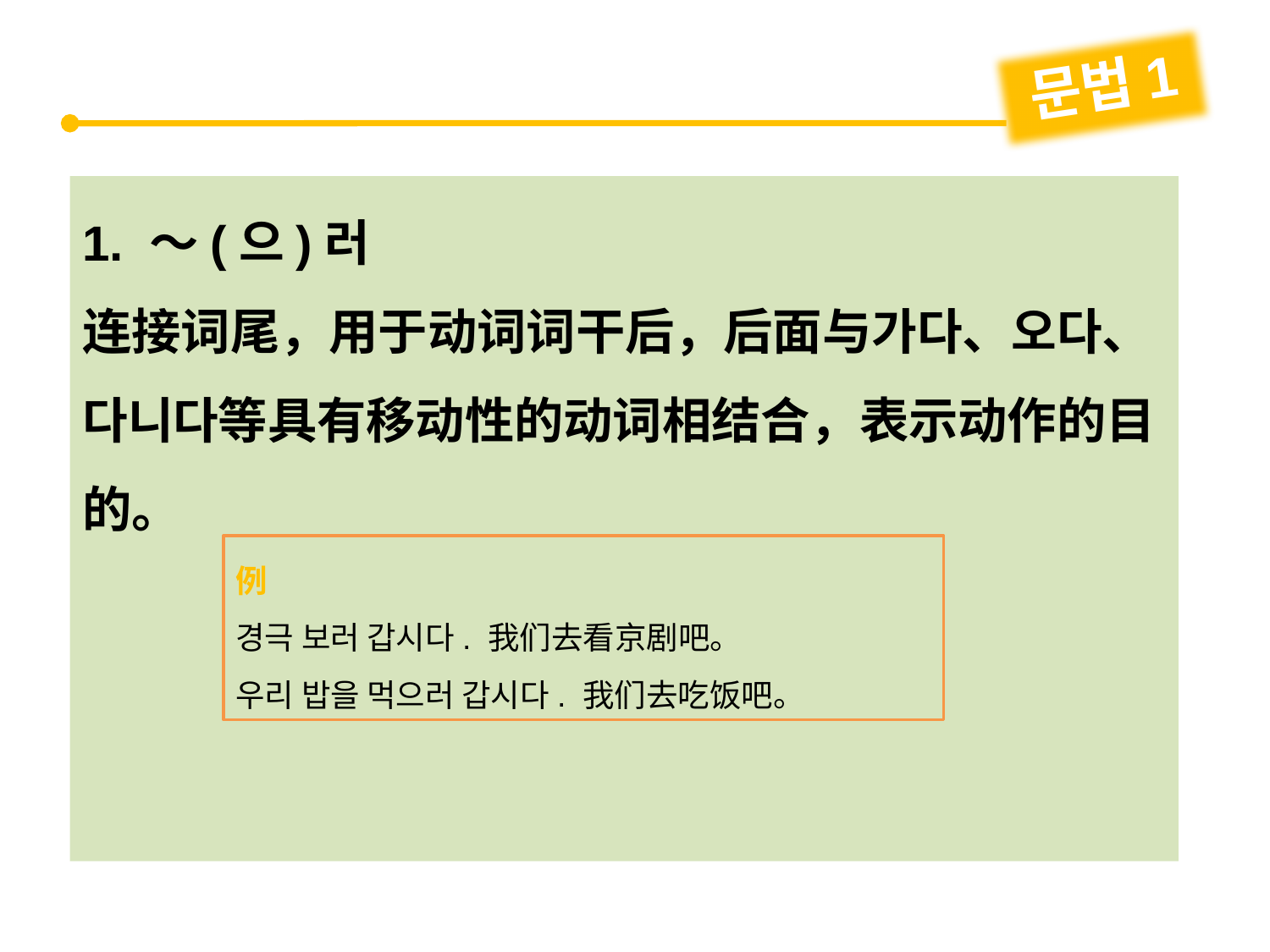

문법1
1. ～(으)러
连接词尾，用于动词词干后，后面与가다、오다、다니다等具有移动性的动词相结合，表示动作的目的。

例
경극 보러 갑시다. 我们去看京剧吧。
우리 밥을 먹으러 갑시다. 我们去吃饭吧。